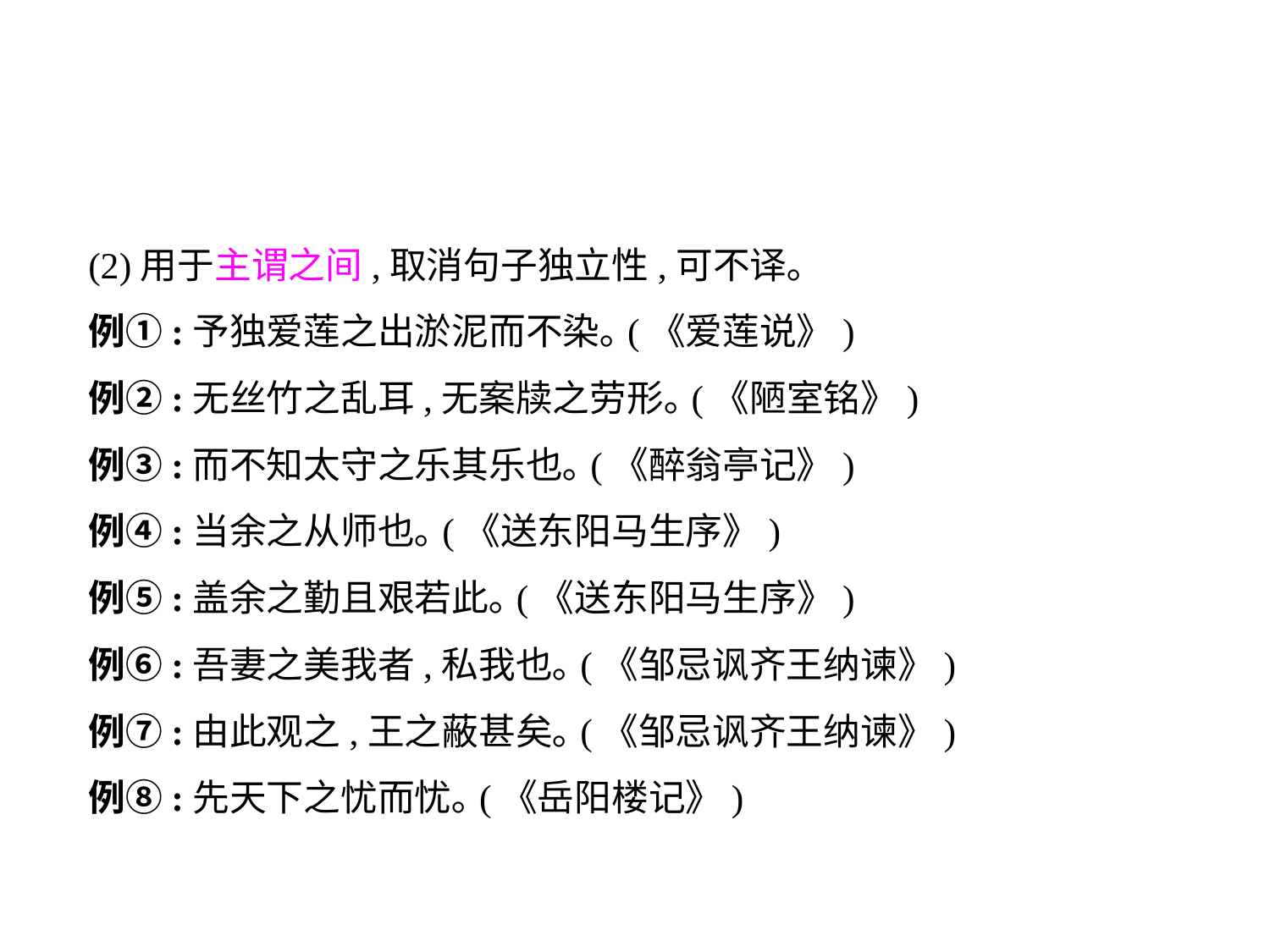

(2)用于主谓之间,取消句子独立性,可不译｡
例①:予独爱莲之出淤泥而不染｡(《爱莲说》)
例②:无丝竹之乱耳,无案牍之劳形｡(《陋室铭》)
例③:而不知太守之乐其乐也｡(《醉翁亭记》)
例④:当余之从师也｡(《送东阳马生序》)
例⑤:盖余之勤且艰若此｡(《送东阳马生序》)
例⑥:吾妻之美我者,私我也｡(《邹忌讽齐王纳谏》)
例⑦:由此观之,王之蔽甚矣｡(《邹忌讽齐王纳谏》)
例⑧:先天下之忧而忧｡(《岳阳楼记》)